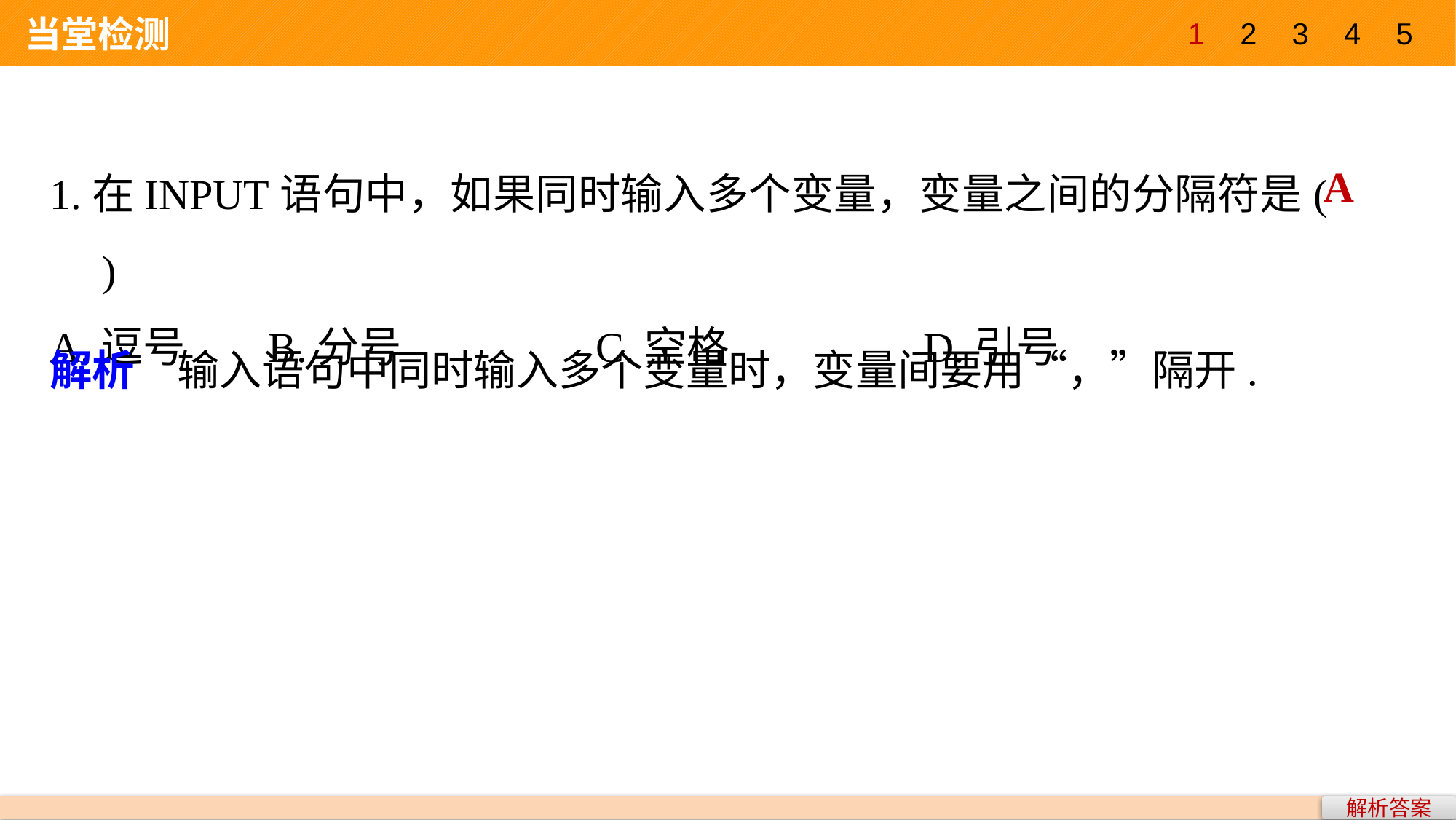

1
2
3
4
5
  当堂检测
1.在INPUT语句中，如果同时输入多个变量，变量之间的分隔符是(　　)
A.逗号  	B.分号  		C.空格  		D.引号
A
解析　输入语句中同时输入多个变量时，变量间要用“，”隔开.
解析答案